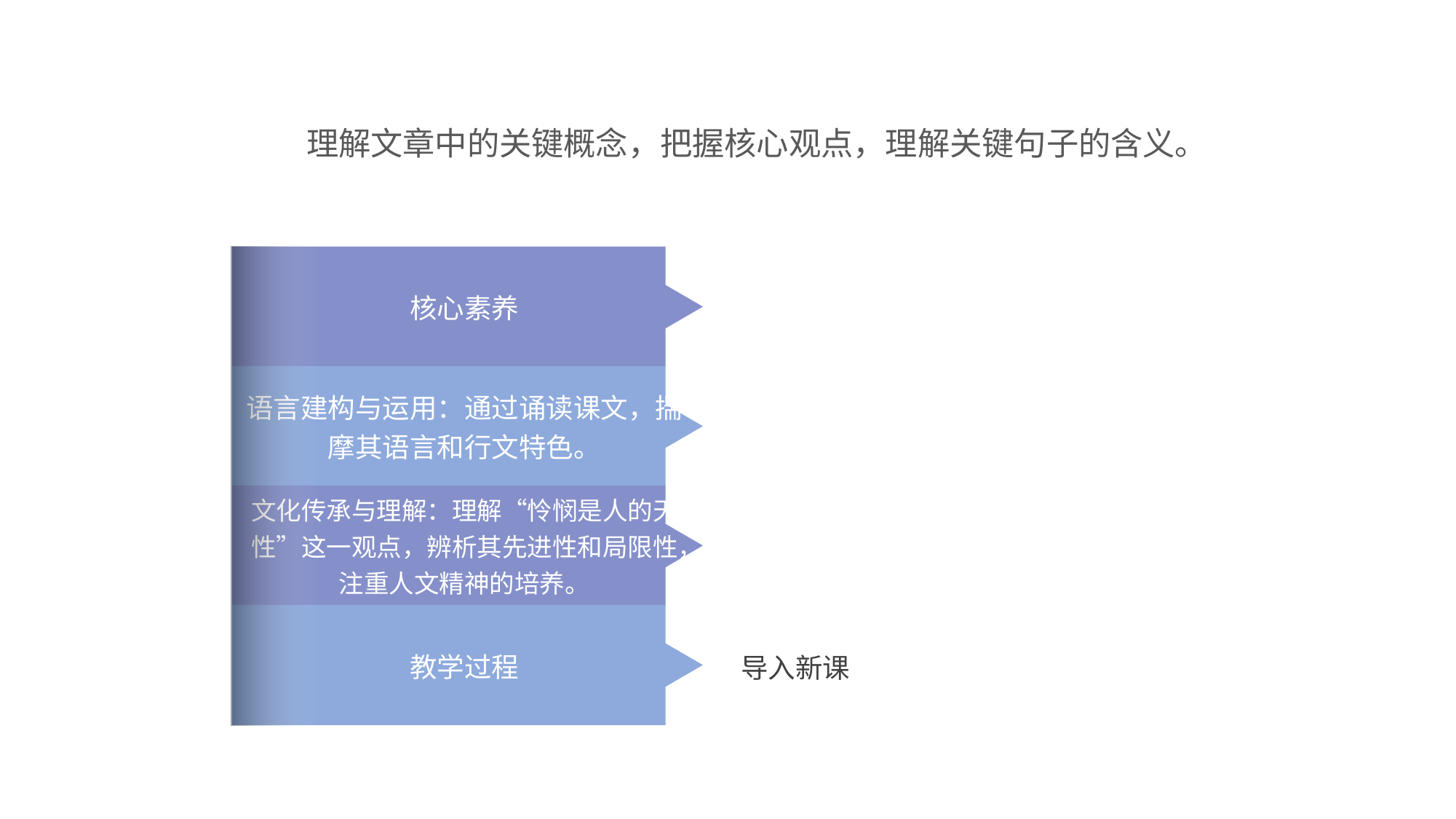

理解文章中的关键概念，把握核心观点，理解关键句子的含义。

核心素养

语言建构与运用：通过诵读课文，揣摩其语言和行文特色。

文化传承与理解：理解“怜悯是人的天性”这一观点，辨析其先进性和局限性，注重人文精神的培养。

教学过程
导入新课